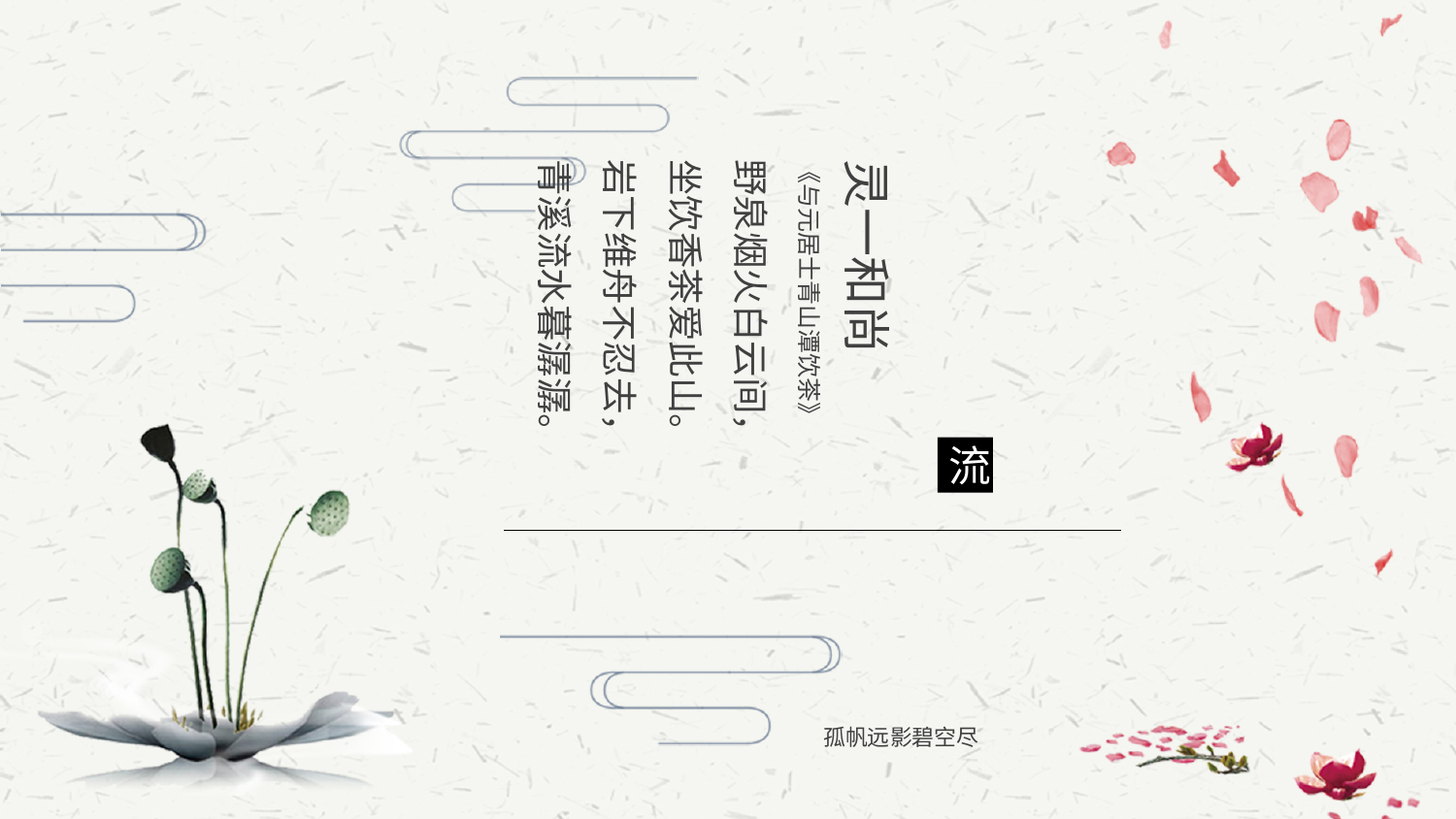

灵一和尚
《与元居士青山潭饮茶》
野泉烟火白云间，
坐饮香茶爱此山。
岩下维舟不忍去，
青溪流水暮潺潺。
流
孤帆远影碧空尽